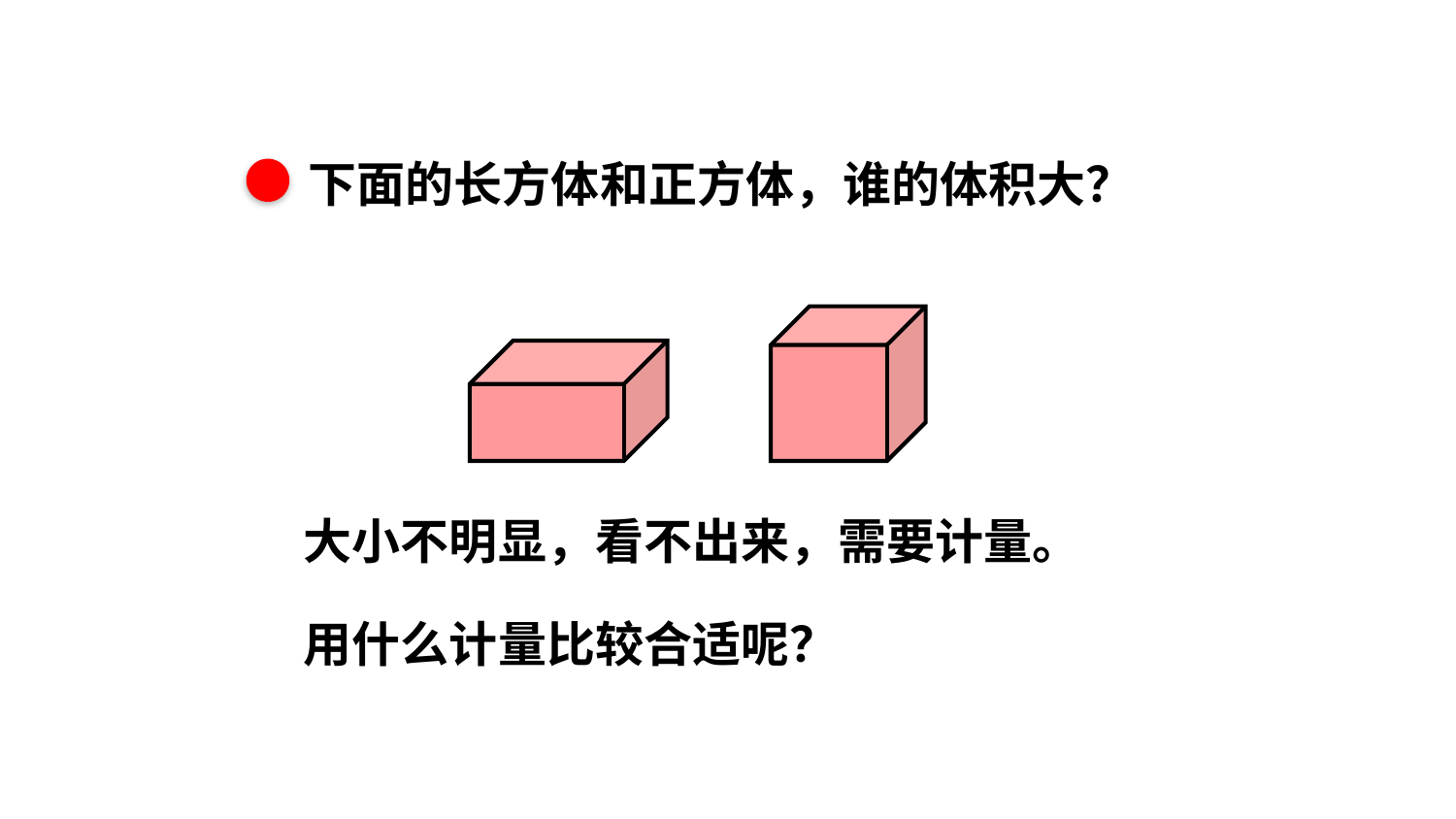

下面的长方体和正方体，谁的体积大？

大小不明显，看不出来，需要计量。
用什么计量比较合适呢？